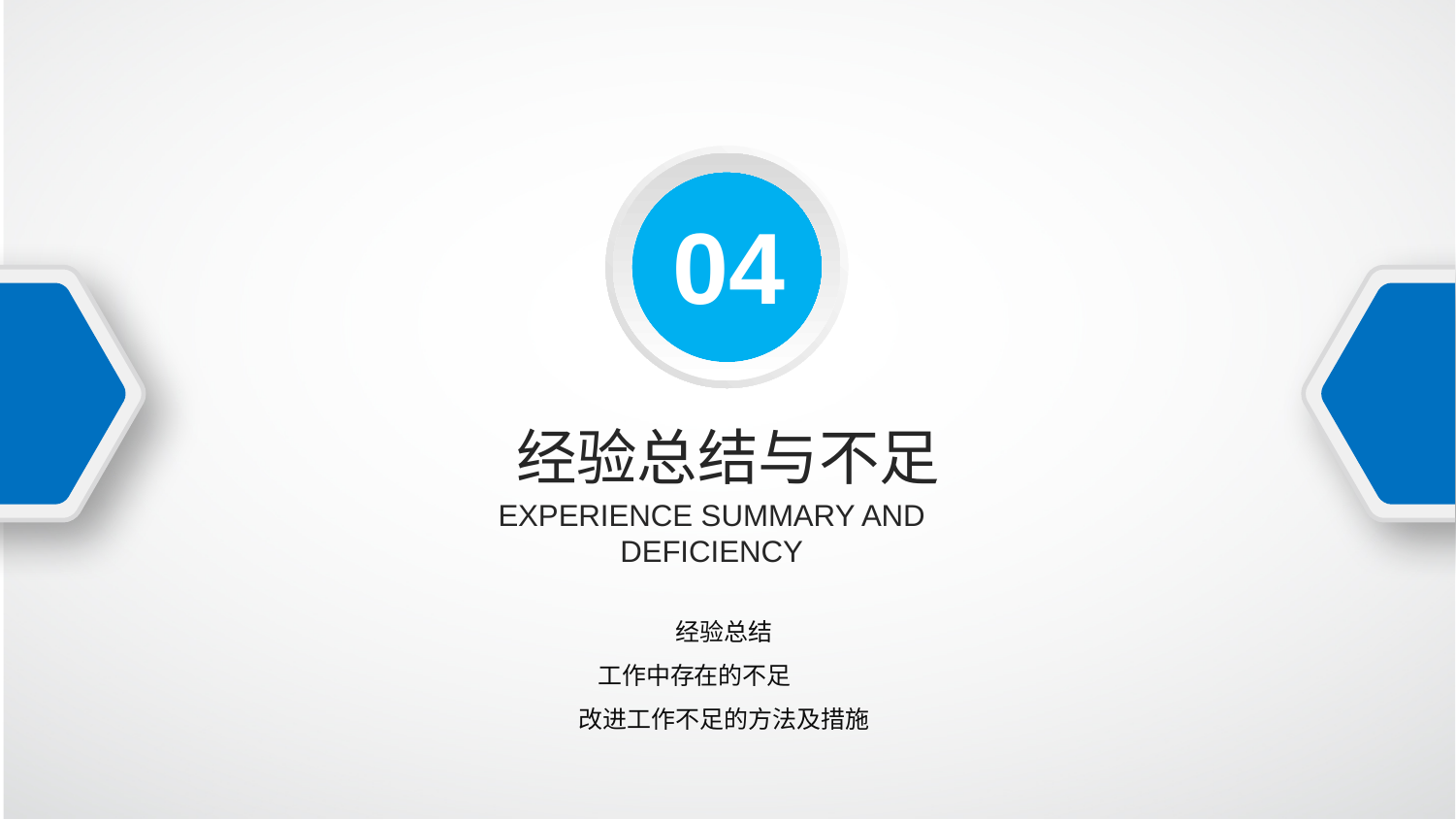

04

经验总结与不足
EXPERIENCE SUMMARY AND DEFICIENCY
经验总结
工作中存在的不足
改进工作不足的方法及措施